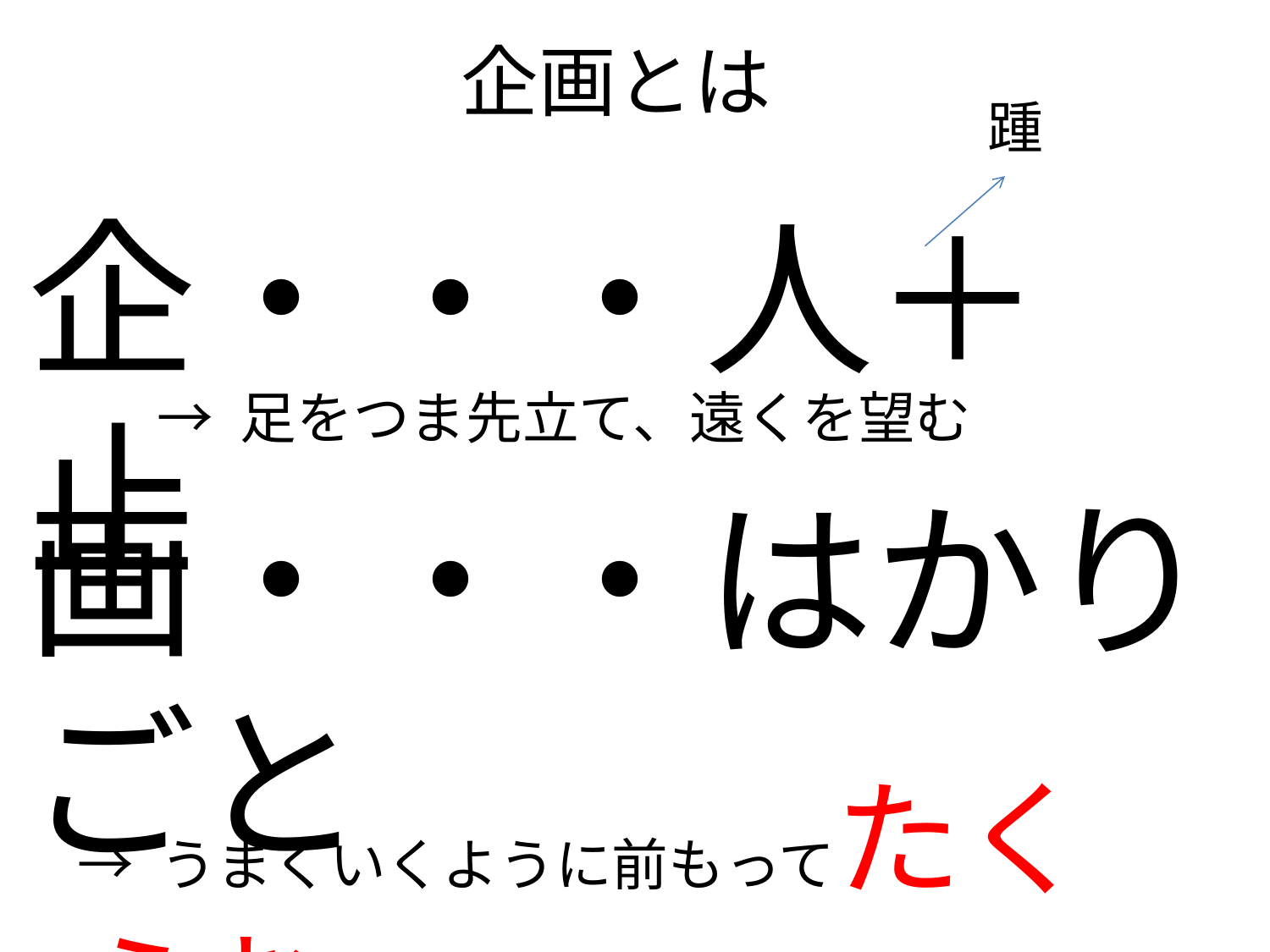

# 企画とは
踵
企・・・人＋止
→ 足をつま先立て、遠くを望む
画・・・はかりごと
→ うまくいくように前もってたくらむ